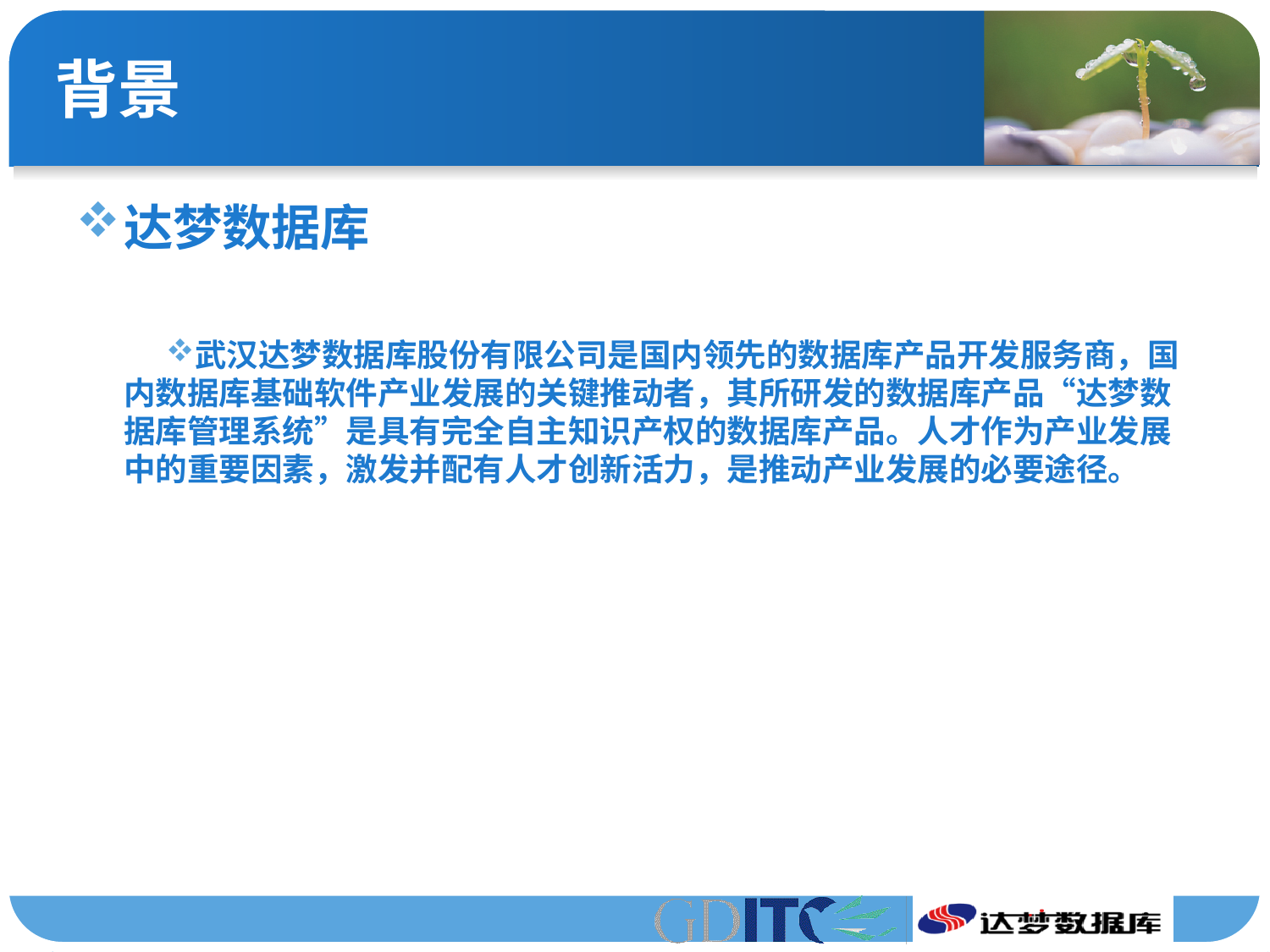

# 背景
达梦数据库

武汉达梦数据库股份有限公司是国内领先的数据库产品开发服务商，国内数据库基础软件产业发展的关键推动者，其所研发的数据库产品“达梦数据库管理系统”是具有完全自主知识产权的数据库产品。人才作为产业发展中的重要因素，激发并配有人才创新活力，是推动产业发展的必要途径。